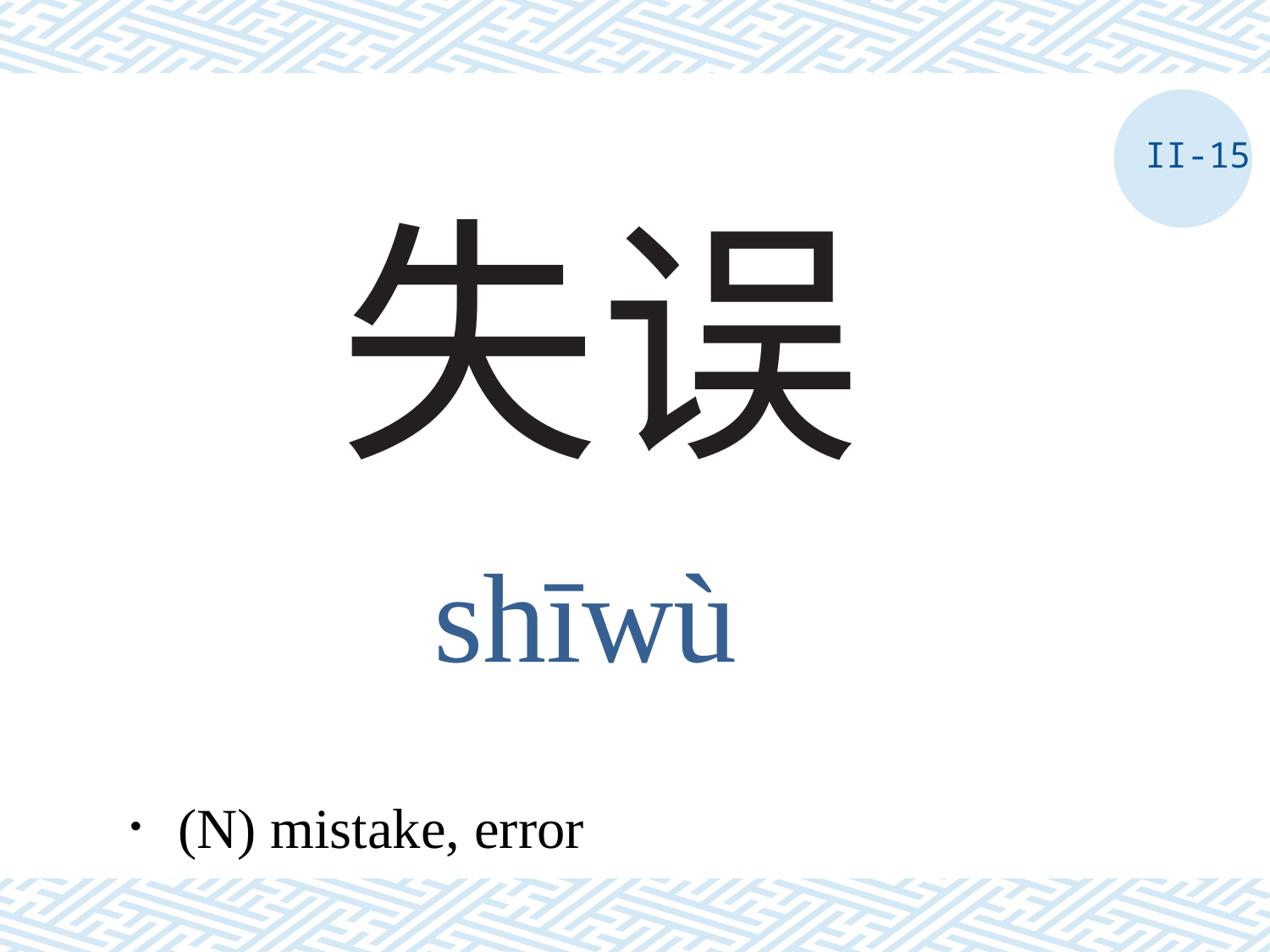

II-15

# 失误
shīwù
．(N) mistake, error